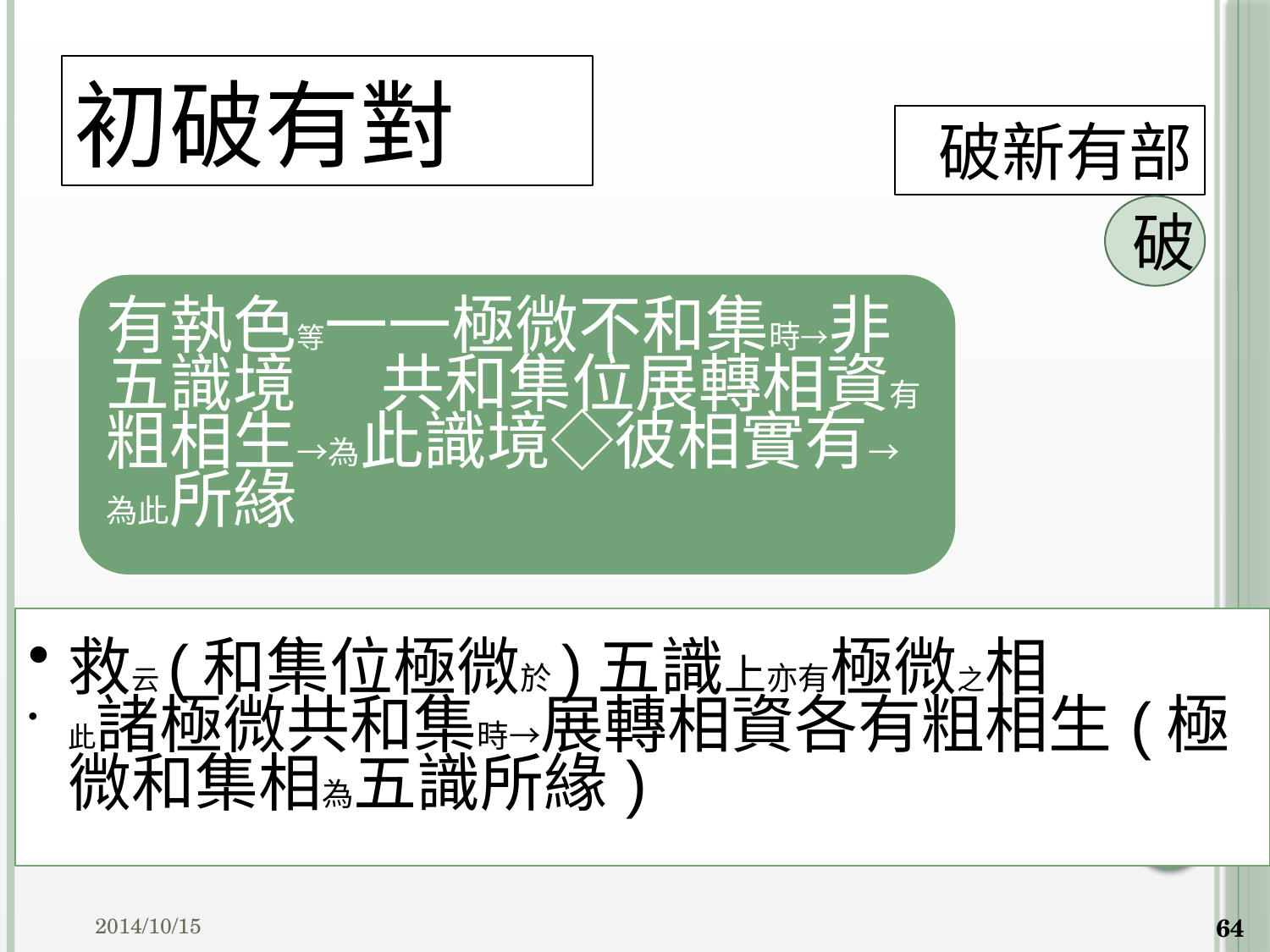

# 初破有對
破新有部
破
有執色等一一極微不和集時→非五識境      共和集位展轉相資有粗相生→為此識境◇彼相實有→為此所緣
此諸極微共和集時→展轉相資各有粗相生(極微和集相為五識所緣)
救云(和集位極微於)五識上亦有極微之相
64
2014/10/15